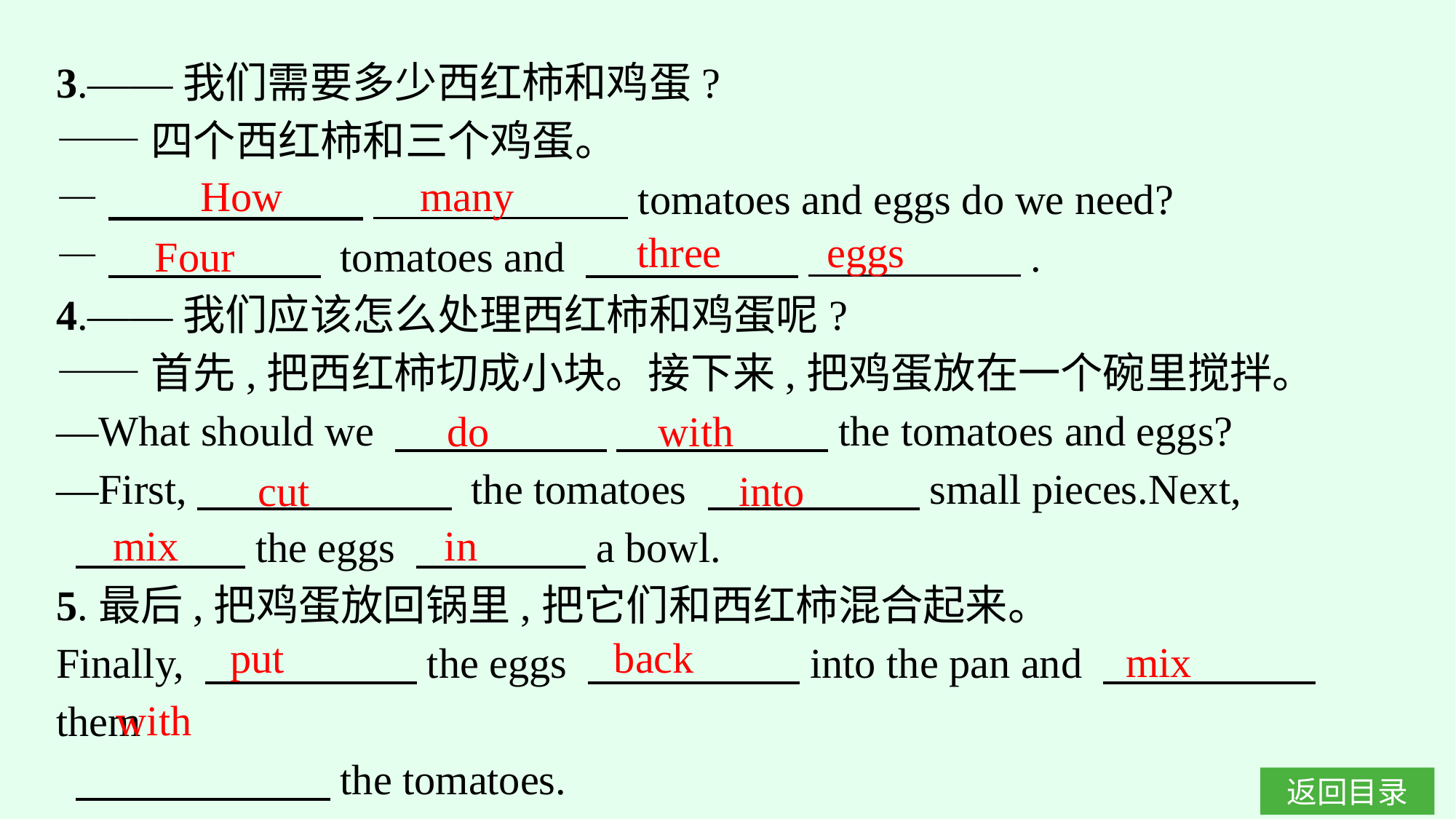

3.——我们需要多少西红柿和鸡蛋?
——四个西红柿和三个鸡蛋。
—　　　　　　 　　　　　　tomatoes and eggs do we need?
—　　　　　 tomatoes and 　　　　　 　　　　　.
4.——我们应该怎么处理西红柿和鸡蛋呢?
——首先,把西红柿切成小块。接下来,把鸡蛋放在一个碗里搅拌。
—What should we 　　　　　 　　　　　the tomatoes and eggs?
—First,　　　　　　 the tomatoes 　　　　　small pieces.Next,
 　　　　the eggs 　　　　a bowl.
5.最后,把鸡蛋放回锅里,把它们和西红柿混合起来。
Finally, 　　　　　the eggs 　　　　　into the pan and 　　　　　them
 　　　　　　the tomatoes.
How             many
three          eggs
Four
do                with
cut
into
mix
in
put
back
mix
with